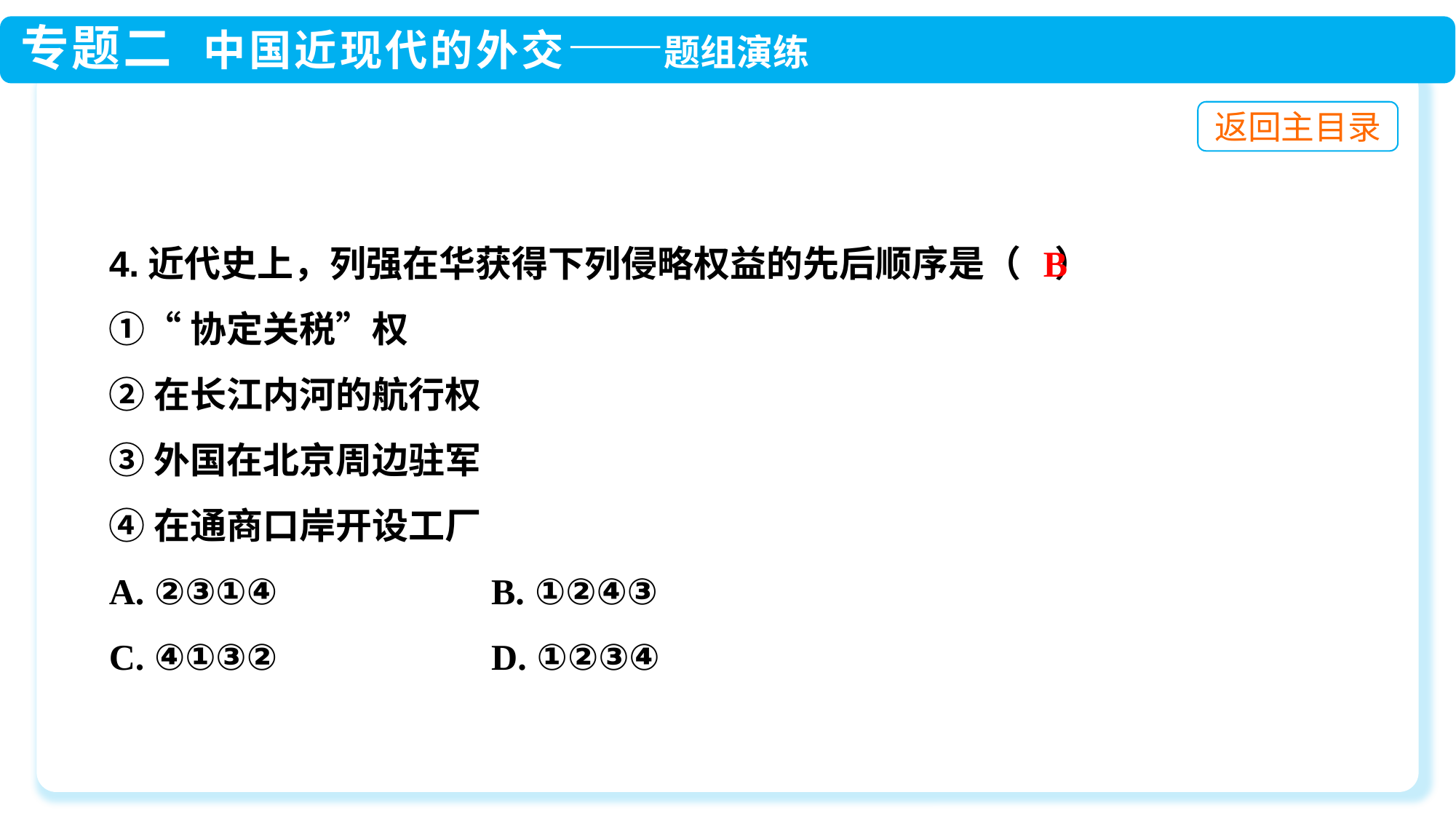

4.近代史上，列强在华获得下列侵略权益的先后顺序是（    ）
①“协定关税”权
②在长江内河的航行权
③外国在北京周边驻军
④在通商口岸开设工厂
A. ②③①④                     B. ①②④③
C. ④①③②                     D. ①②③④
B